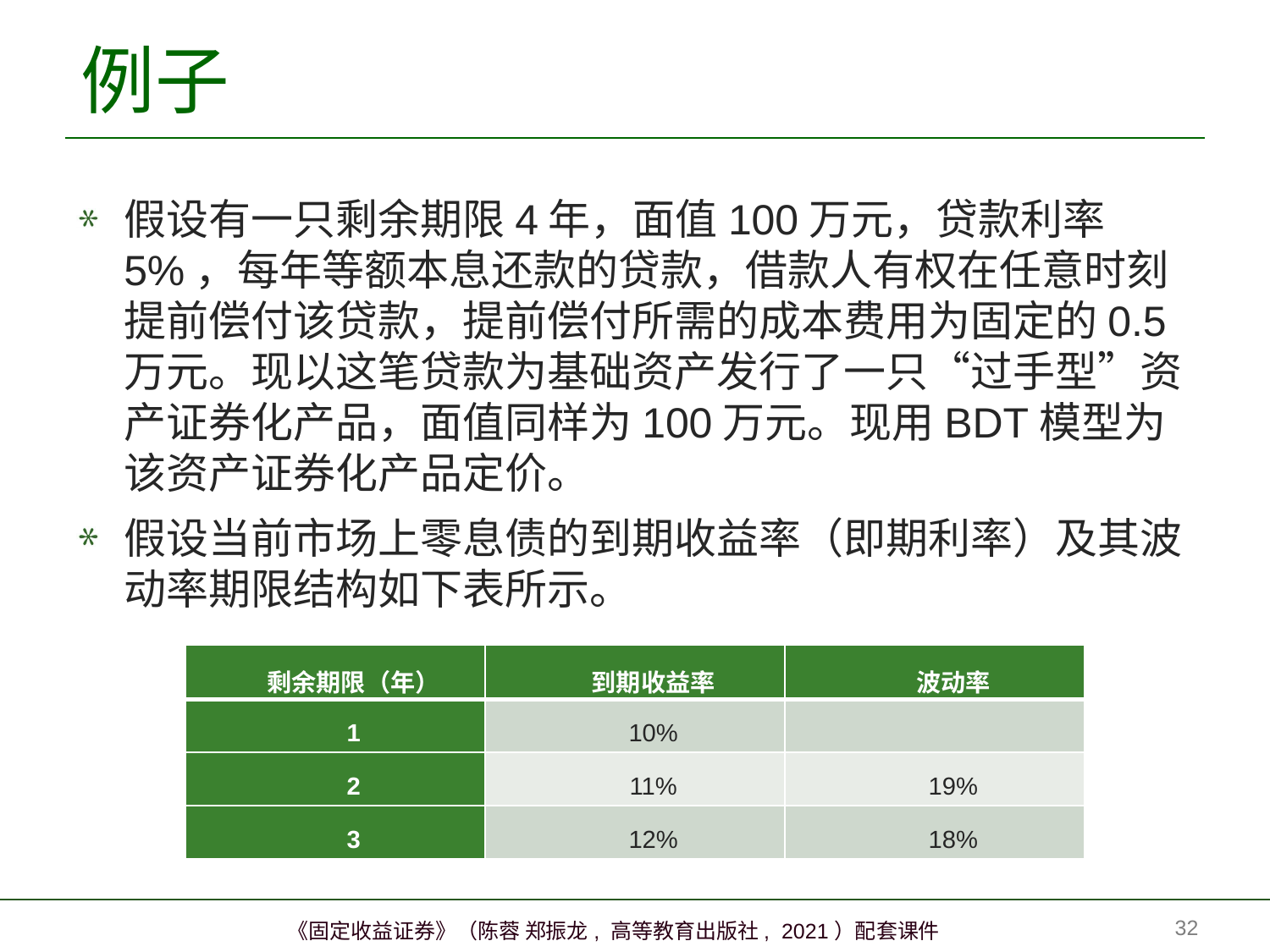

# 例子
假设有一只剩余期限4年，面值100万元，贷款利率5%，每年等额本息还款的贷款，借款人有权在任意时刻提前偿付该贷款，提前偿付所需的成本费用为固定的0.5万元。现以这笔贷款为基础资产发行了一只“过手型”资产证券化产品，面值同样为100万元。现用BDT模型为该资产证券化产品定价。
假设当前市场上零息债的到期收益率（即期利率）及其波动率期限结构如下表所示。

| 剩余期限（年） | 到期收益率 | 波动率 |
| --- | --- | --- |
| 1 | 10% |  |
| 2 | 11% | 19% |
| 3 | 12% | 18% |
32